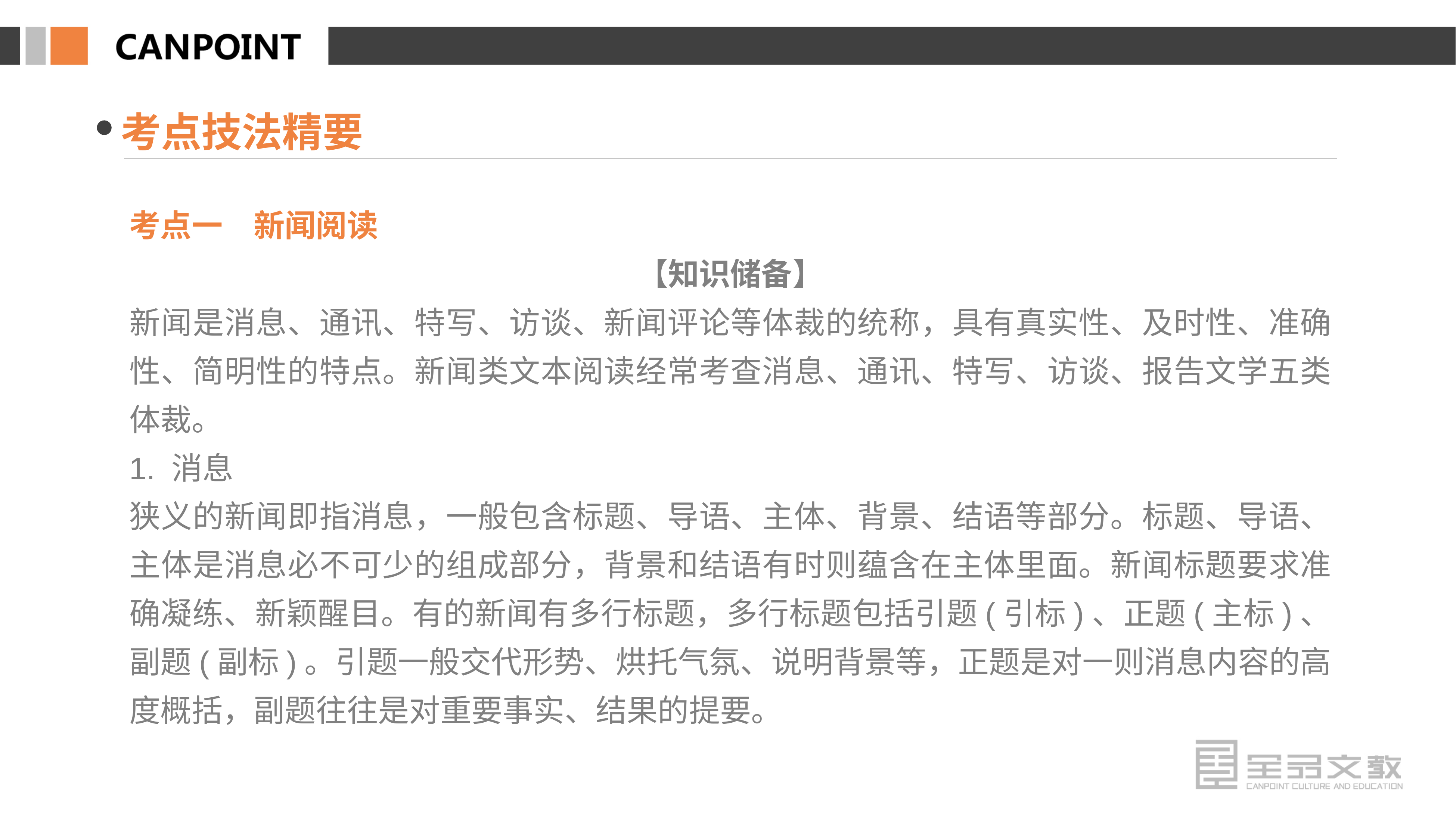

考点技法精要

考点一　新闻阅读
【知识储备】
新闻是消息、通讯、特写、访谈、新闻评论等体裁的统称，具有真实性、及时性、准确性、简明性的特点。新闻类文本阅读经常考查消息、通讯、特写、访谈、报告文学五类体裁。
1. 消息
狭义的新闻即指消息，一般包含标题、导语、主体、背景、结语等部分。标题、导语、主体是消息必不可少的组成部分，背景和结语有时则蕴含在主体里面。新闻标题要求准确凝练、新颖醒目。有的新闻有多行标题，多行标题包括引题(引标)、正题(主标)、副题(副标)。引题一般交代形势、烘托气氛、说明背景等，正题是对一则消息内容的高度概括，副题往往是对重要事实、结果的提要。